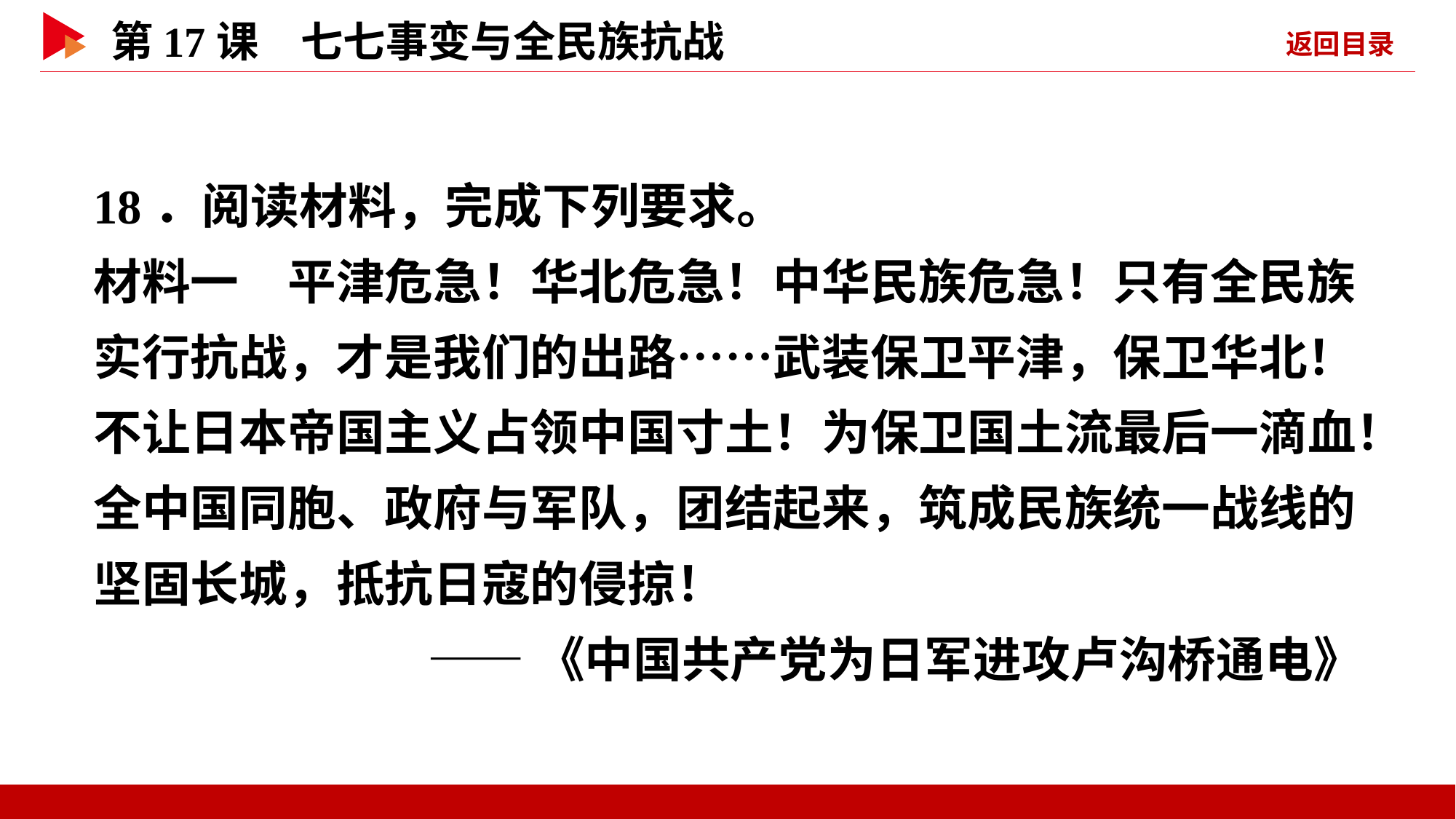

18．阅读材料，完成下列要求。
材料一　平津危急！华北危急！中华民族危急！只有全民族实行抗战，才是我们的出路……武装保卫平津，保卫华北！不让日本帝国主义占领中国寸土！为保卫国土流最后一滴血！全中国同胞、政府与军队，团结起来，筑成民族统一战线的坚固长城，抵抗日寇的侵掠！
——《中国共产党为日军进攻卢沟桥通电》